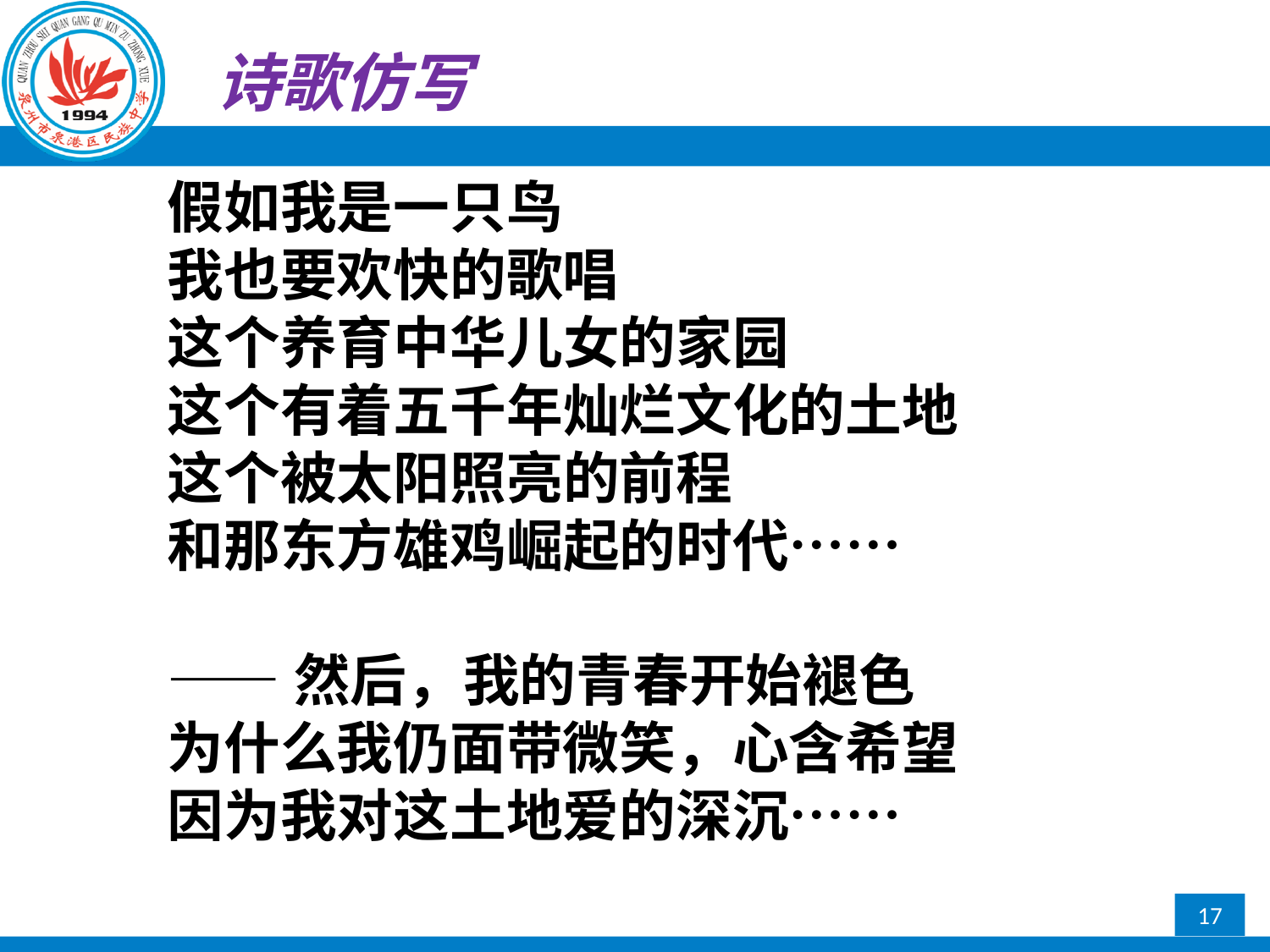

诗歌仿写

假如我是一只鸟
我也要欢快的歌唱
这个养育中华儿女的家园
这个有着五千年灿烂文化的土地
这个被太阳照亮的前程
和那东方雄鸡崛起的时代……

——然后，我的青春开始褪色
为什么我仍面带微笑，心含希望
因为我对这土地爱的深沉……